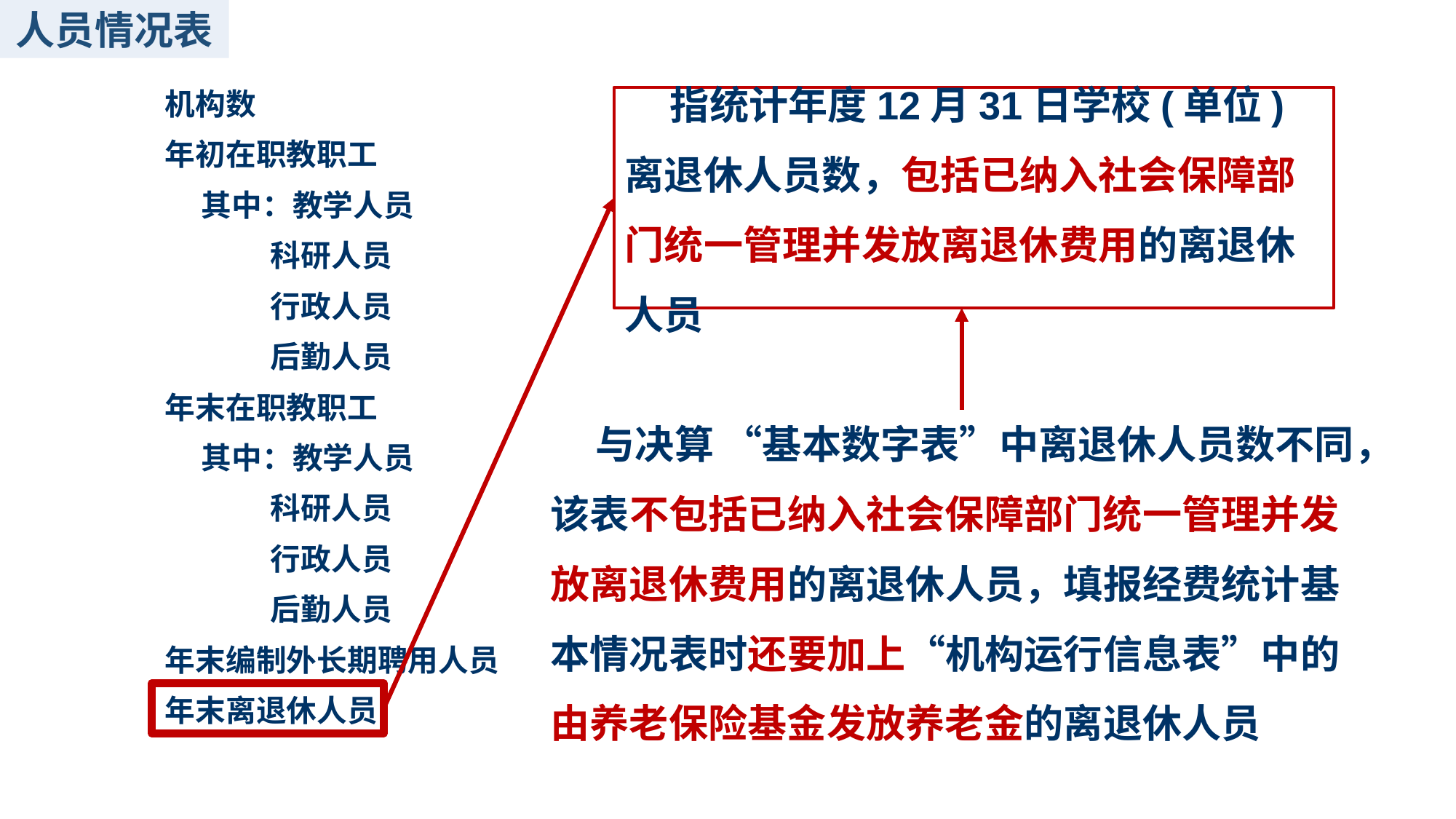

人员情况表
| 机构数 |
| --- |
| 年初在职教职工 |
| 其中：教学人员 |
| 科研人员 |
| 行政人员 |
| 后勤人员 |
| 年末在职教职工 |
| 其中：教学人员 |
| 科研人员 |
| 行政人员 |
| 后勤人员 |
| 年末编制外长期聘用人员 |
| 年末离退休人员 |
    指统计年度12月31日学校(单位)离退休人员数，包括已纳入社会保障部门统一管理并发放离退休费用的离退休人员
    与决算 “基本数字表”中离退休人员数不同，该表不包括已纳入社会保障部门统一管理并发放离退休费用的离退休人员，填报经费统计基本情况表时还要加上“机构运行信息表”中的由养老保险基金发放养老金的离退休人员